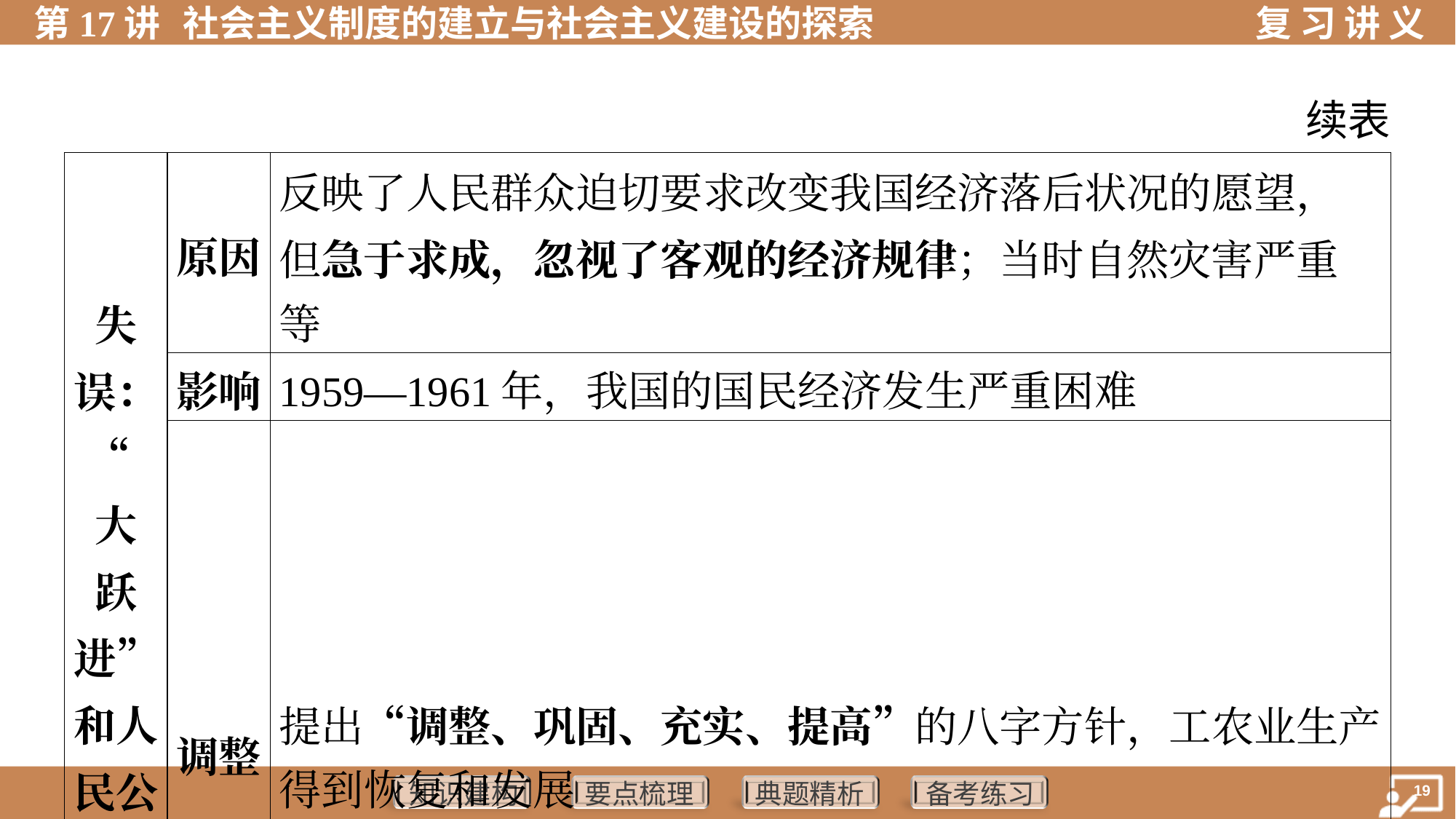

续表
| 失 误： “大 跃 进” 和人 民公 社化 运动 | 原因 | 反映了人民群众迫切要求改变我国经济落后状况的愿望， 但急于求成，忽视了客观的经济规律；当时自然灾害严重 等 |  |
| --- | --- | --- | --- |
|  | 影响 | 1959—1961年，我国的国民经济发生严重困难 |  |
|  | 调整 | 提出“调整、巩固、充实、提高”的八字方针，工农业生产 得到恢复和发展 |  |